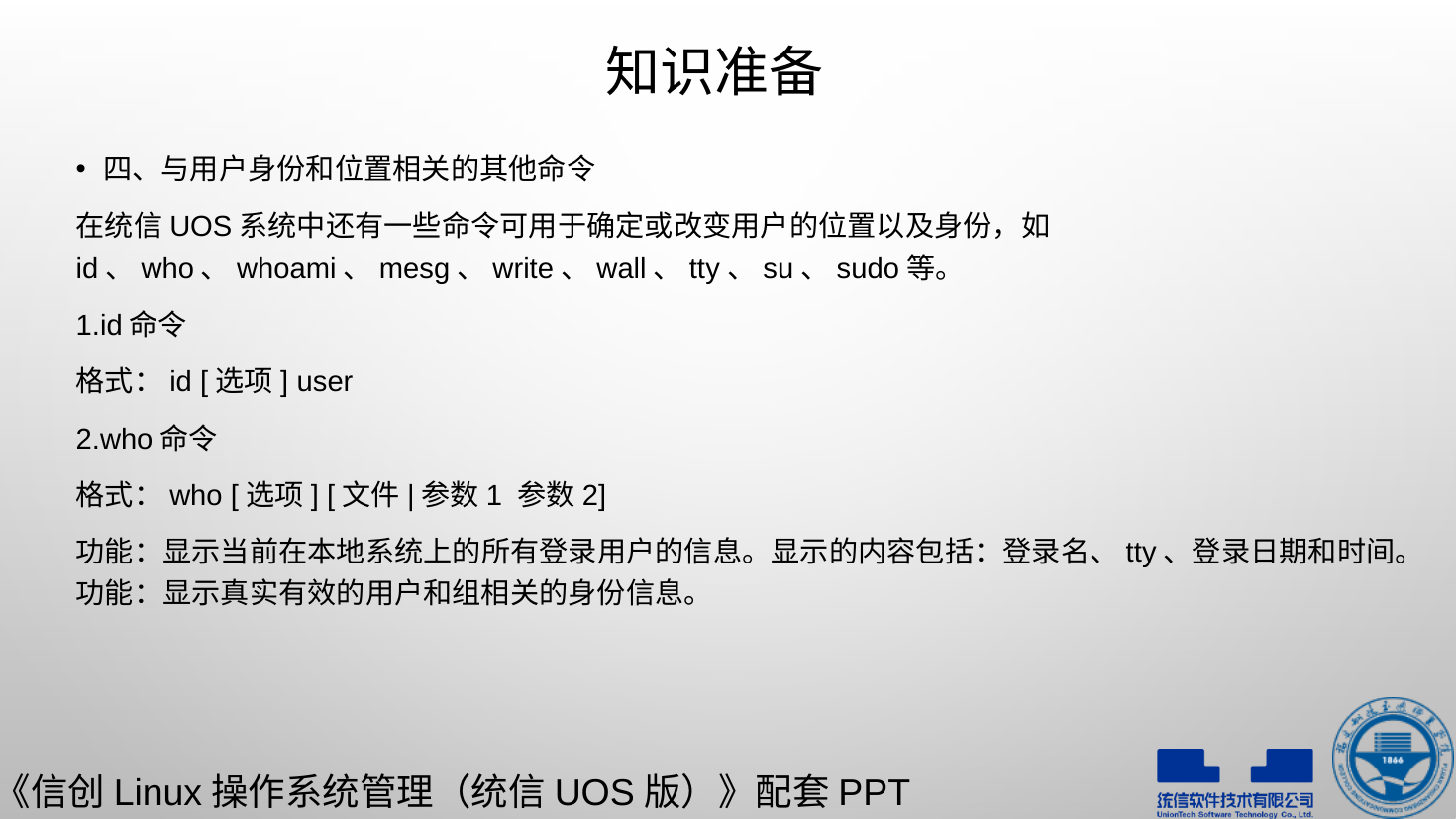

# 知识准备
四、与用户身份和位置相关的其他命令
在统信UOS系统中还有一些命令可用于确定或改变用户的位置以及身份，如id、who、whoami、mesg、write、wall、tty、su、sudo等。
1.id命令
格式：id [选项] user
2.who命令
格式：who [选项] [文件|参数1 参数2]
功能：显示当前在本地系统上的所有登录用户的信息。显示的内容包括：登录名、tty、登录日期和时间。功能：显示真实有效的用户和组相关的身份信息。